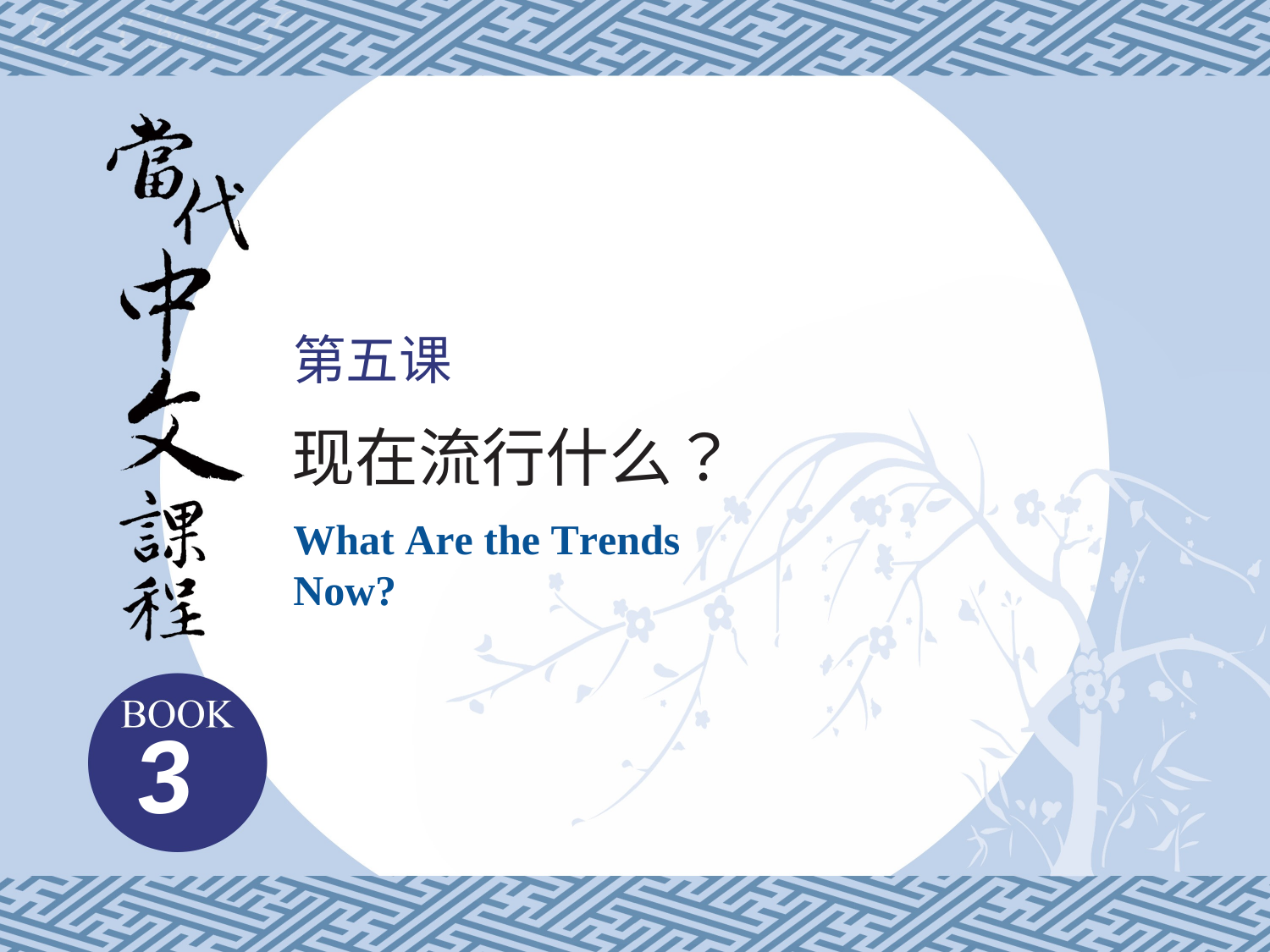

第五课
现在流行什么？
What Are the Trends Now?
3